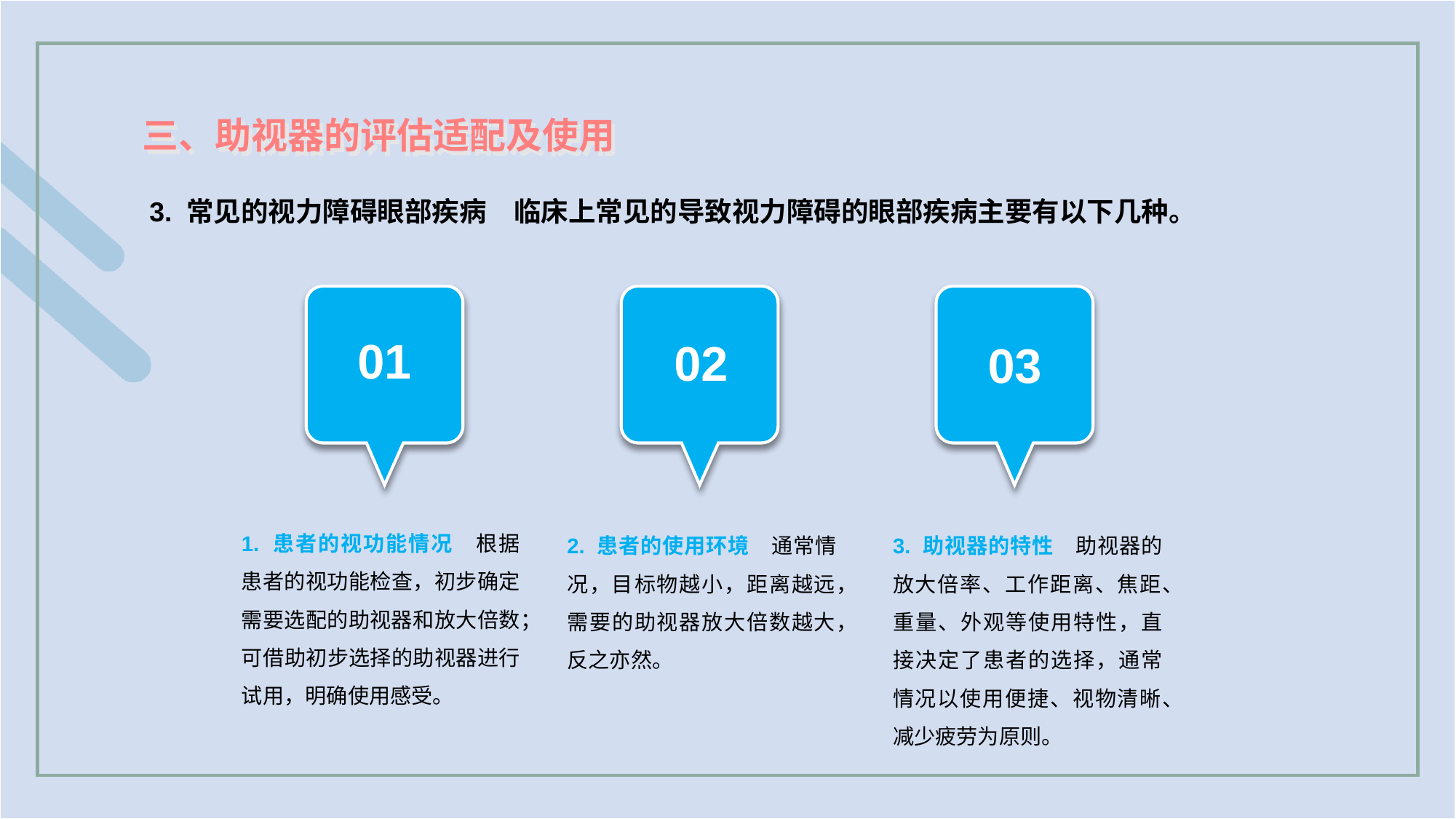

三、助视器的评估适配及使用
3. 常见的视力障碍眼部疾病　临床上常见的导致视力障碍的眼部疾病主要有以下几种。

01
02
03
1. 患者的视功能情况　根据患者的视功能检查，初步确定需要选配的助视器和放大倍数；可借助初步选择的助视器进行试用，明确使用感受。
2. 患者的使用环境　通常情况，目标物越小，距离越远，需要的助视器放大倍数越大，反之亦然。
3. 助视器的特性　助视器的放大倍率、工作距离、焦距、重量、外观等使用特性，直接决定了患者的选择，通常情况以使用便捷、视物清晰、减少疲劳为原则。